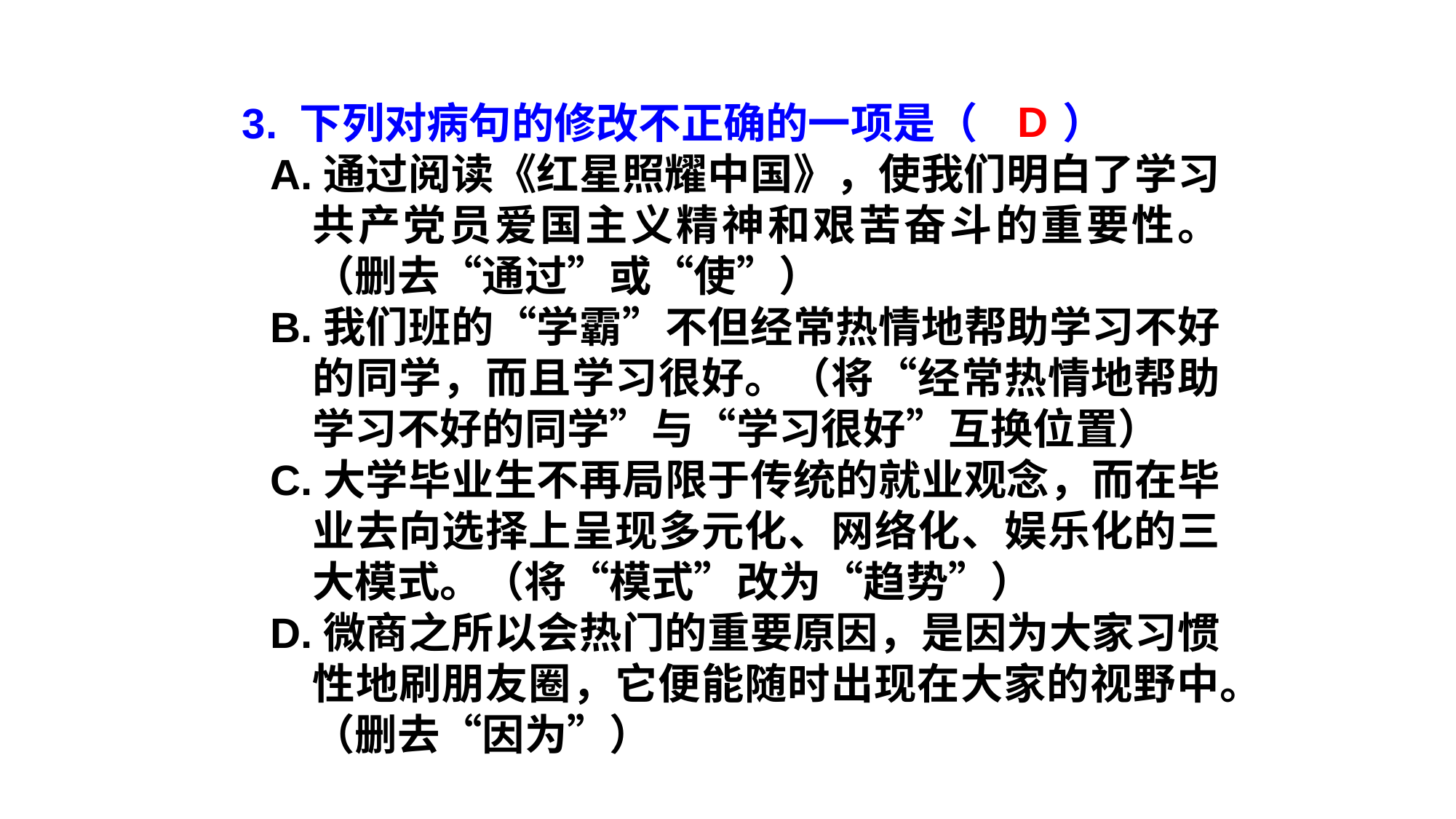

D
3. 下列对病句的修改不正确的一项是（　　）
A.通过阅读《红星照耀中国》，使我们明白了学习共产党员爱国主义精神和艰苦奋斗的重要性。（删去“通过”或“使”）
B.我们班的“学霸”不但经常热情地帮助学习不好的同学，而且学习很好。（将“经常热情地帮助学习不好的同学”与“学习很好”互换位置）
C.大学毕业生不再局限于传统的就业观念，而在毕业去向选择上呈现多元化、网络化、娱乐化的三大模式。（将“模式”改为“趋势”）
D.微商之所以会热门的重要原因，是因为大家习惯性地刷朋友圈，它便能随时出现在大家的视野中。（删去“因为”）